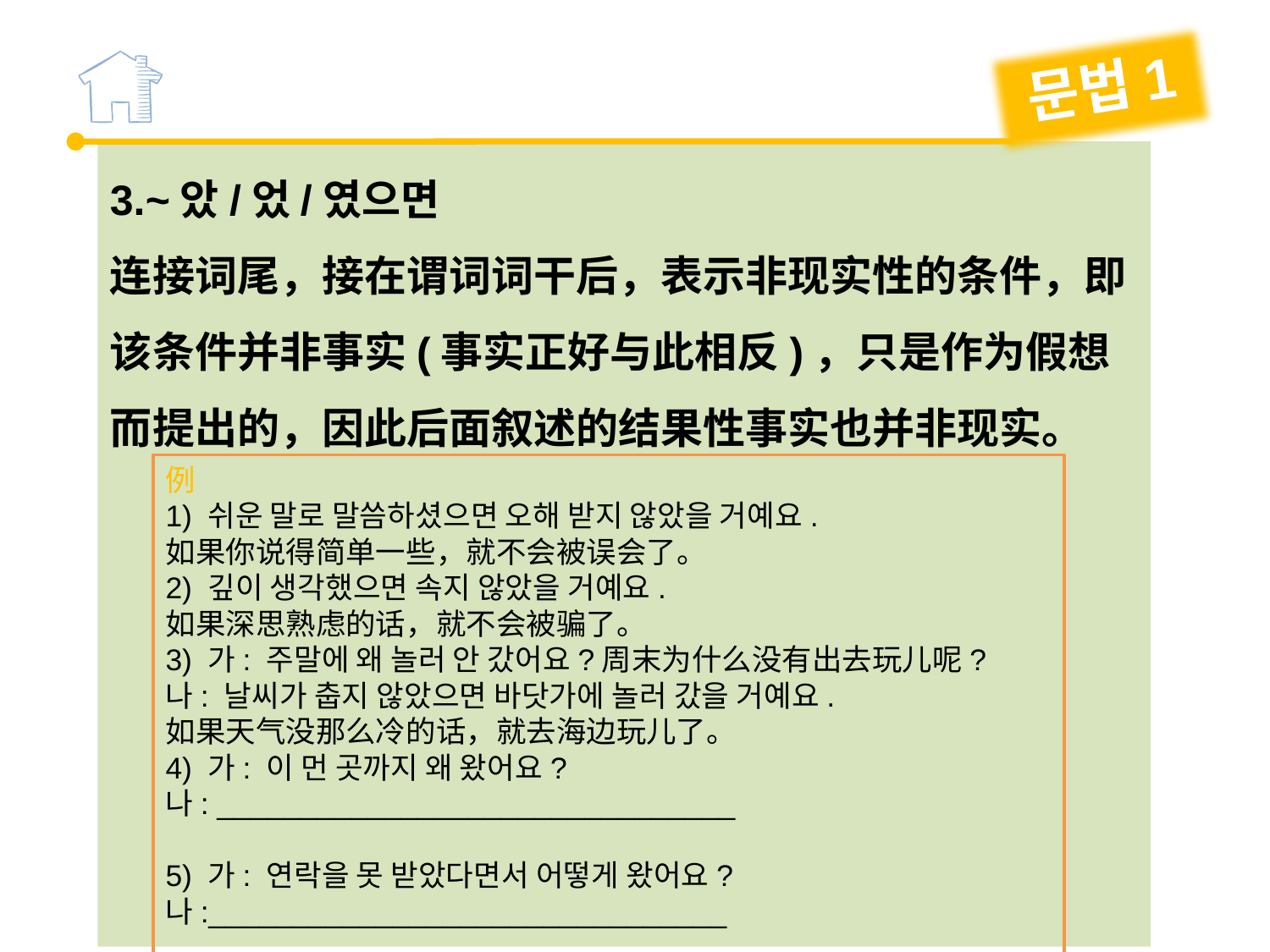

문법1

3.~았/었/였으면
连接词尾，接在谓词词干后，表示非现实性的条件，即该条件并非事实(事实正好与此相反)，只是作为假想而提出的，因此后面叙述的结果性事实也并非现实。

例
1) 쉬운 말로 말씀하셨으면 오해 받지 않았을 거예요.
如果你说得简单一些，就不会被误会了。
2) 깊이 생각했으면 속지 않았을 거예요.
如果深思熟虑的话，就不会被骗了。
3) 가: 주말에 왜 놀러 안 갔어요?周末为什么没有出去玩儿呢?
나: 날씨가 춥지 않았으면 바닷가에 놀러 갔을 거예요.
如果天气没那么冷的话，就去海边玩儿了。
4) 가: 이 먼 곳까지 왜 왔어요?
나: _______________________________
5) 가: 연락을 못 받았다면서 어떻게 왔어요?
나:_______________________________